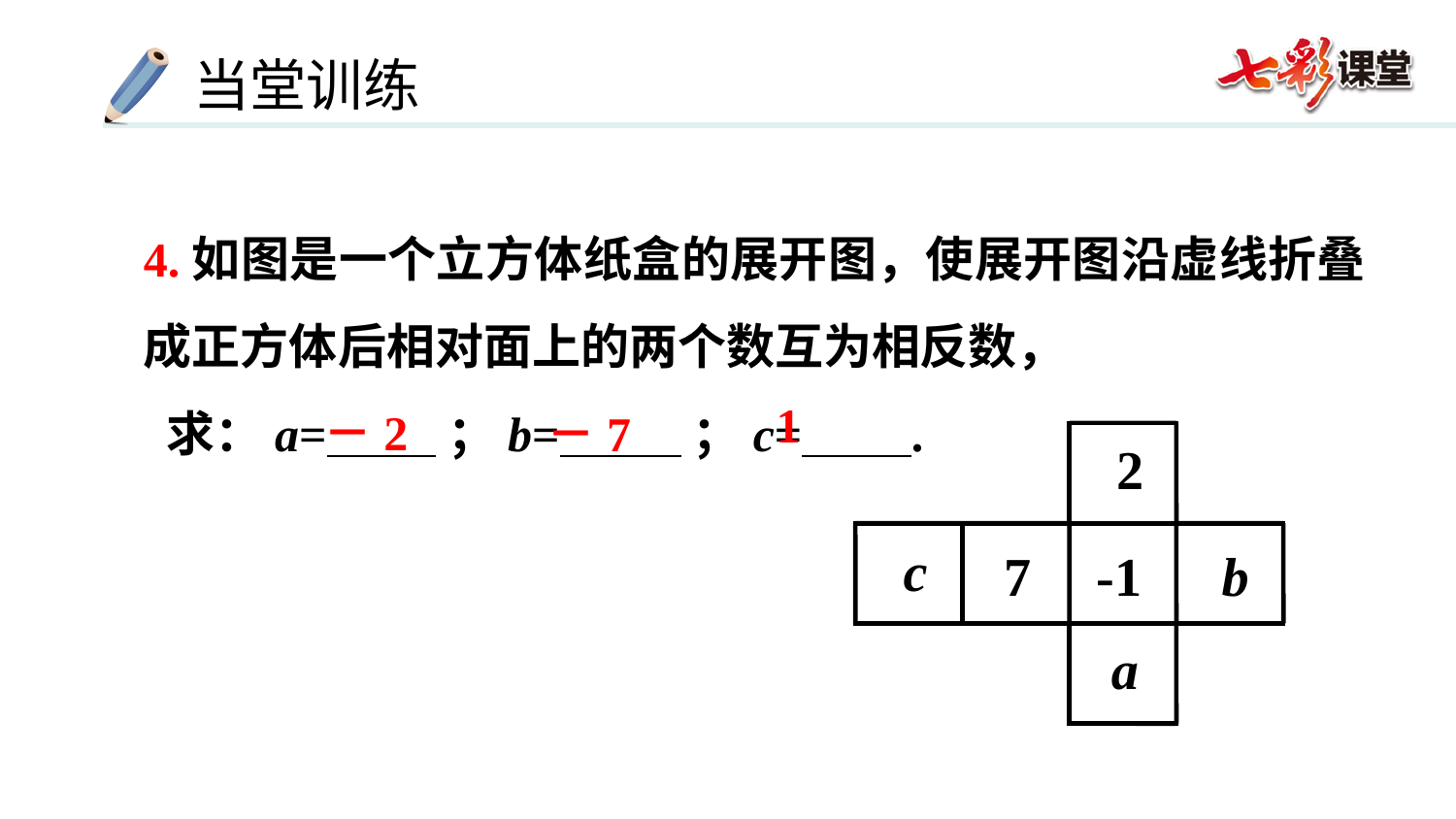

4.如图是一个立方体纸盒的展开图，使展开图沿虚线折叠成正方体后相对面上的两个数互为相反数，
 求：a=         ；b=          ；c=         .
1
－2
－7

2
c
7
-1
b
a